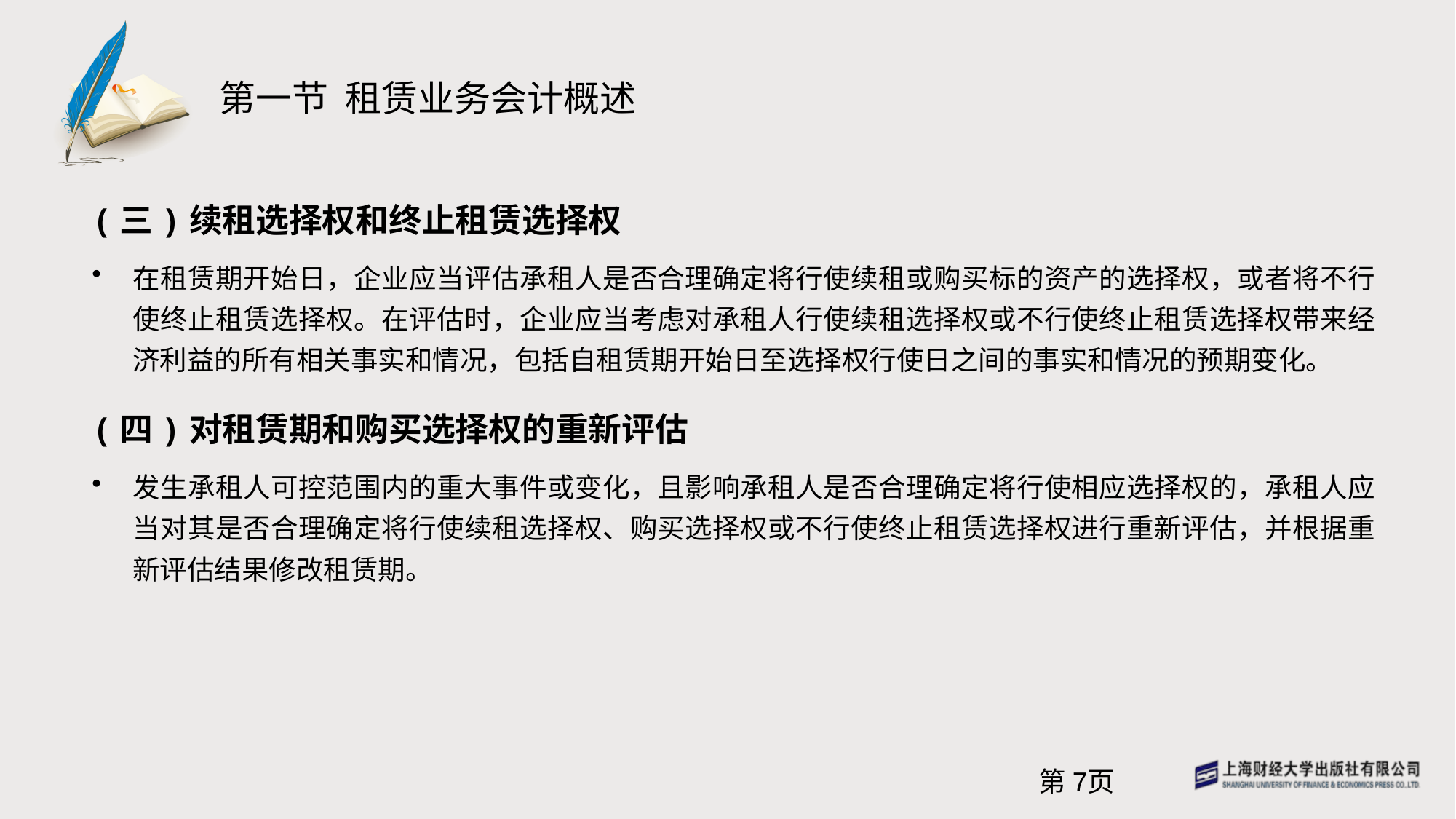

# 第一节  租赁业务会计概述
(三)续租选择权和终止租赁选择权
在租赁期开始日，企业应当评估承租人是否合理确定将行使续租或购买标的资产的选择权，或者将不行使终止租赁选择权。在评估时，企业应当考虑对承租人行使续租选择权或不行使终止租赁选择权带来经济利益的所有相关事实和情况，包括自租赁期开始日至选择权行使日之间的事实和情况的预期变化。
(四)对租赁期和购买选择权的重新评估
发生承租人可控范围内的重大事件或变化，且影响承租人是否合理确定将行使相应选择权的，承租人应当对其是否合理确定将行使续租选择权、购买选择权或不行使终止租赁选择权进行重新评估，并根据重新评估结果修改租赁期。

7